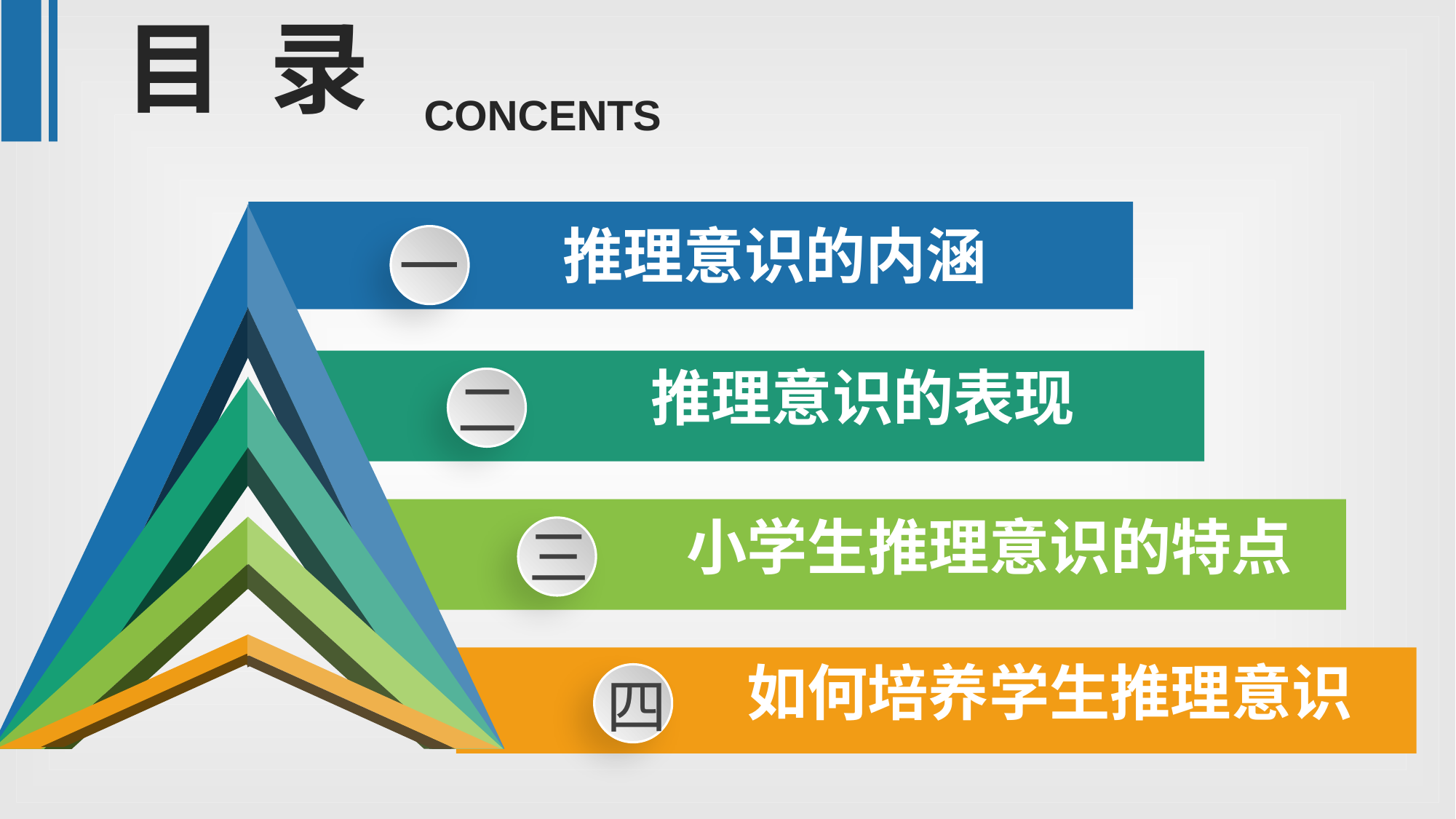

目  录
CONCENTS

推理意识的内涵
一

推理意识的表现
二

小学生推理意识的特点
三

如何培养学生推理意识
四